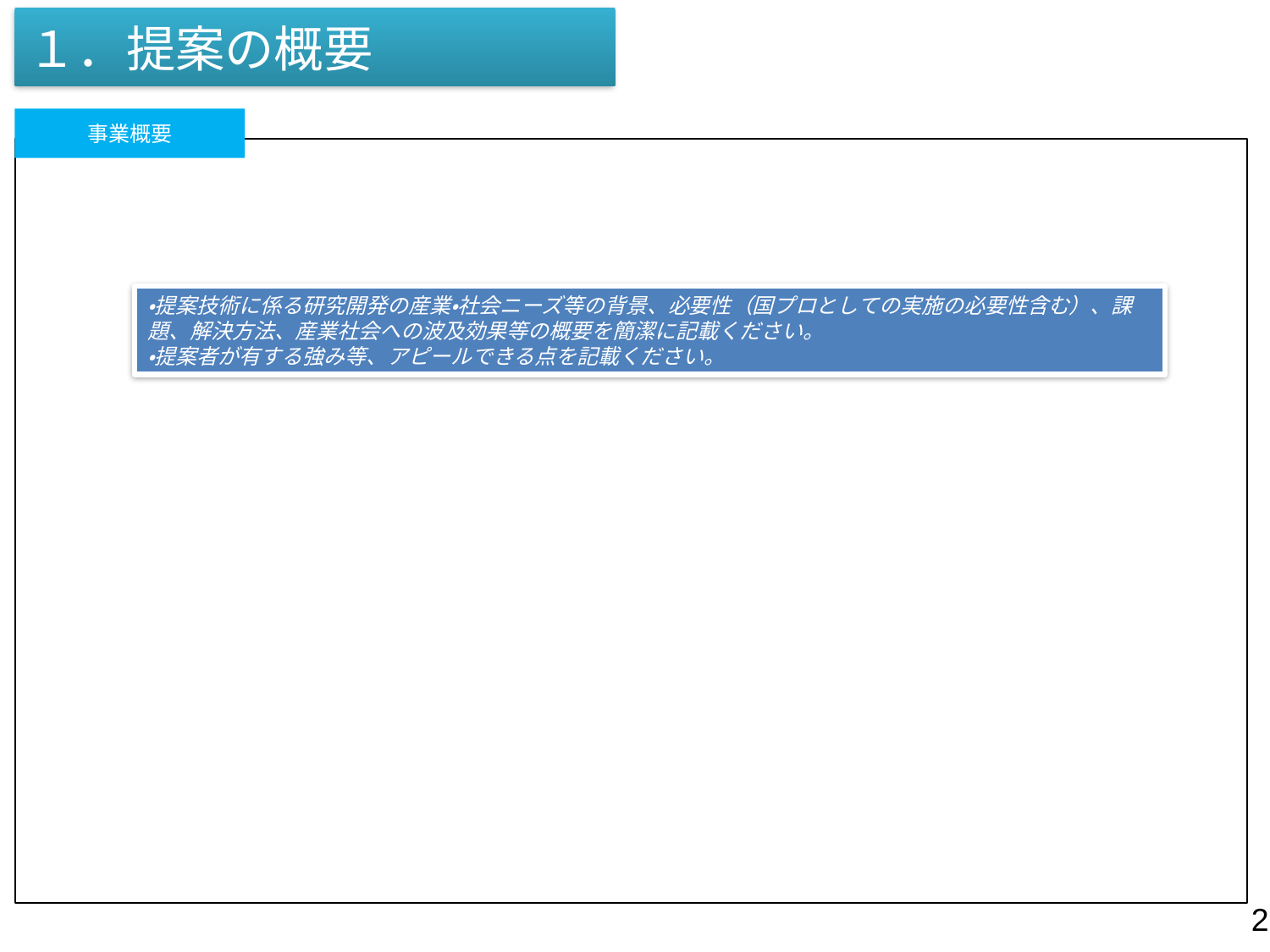

# １．提案の概要
事業概要

・提案技術に係る研究開発の産業・社会ニーズ等の背景、必要性（国プロとしての実施の必要性含む）、課題、解決方法、産業社会への波及効果等の概要を簡潔に記載ください。
・提案者が有する強み等、アピールできる点を記載ください。
2